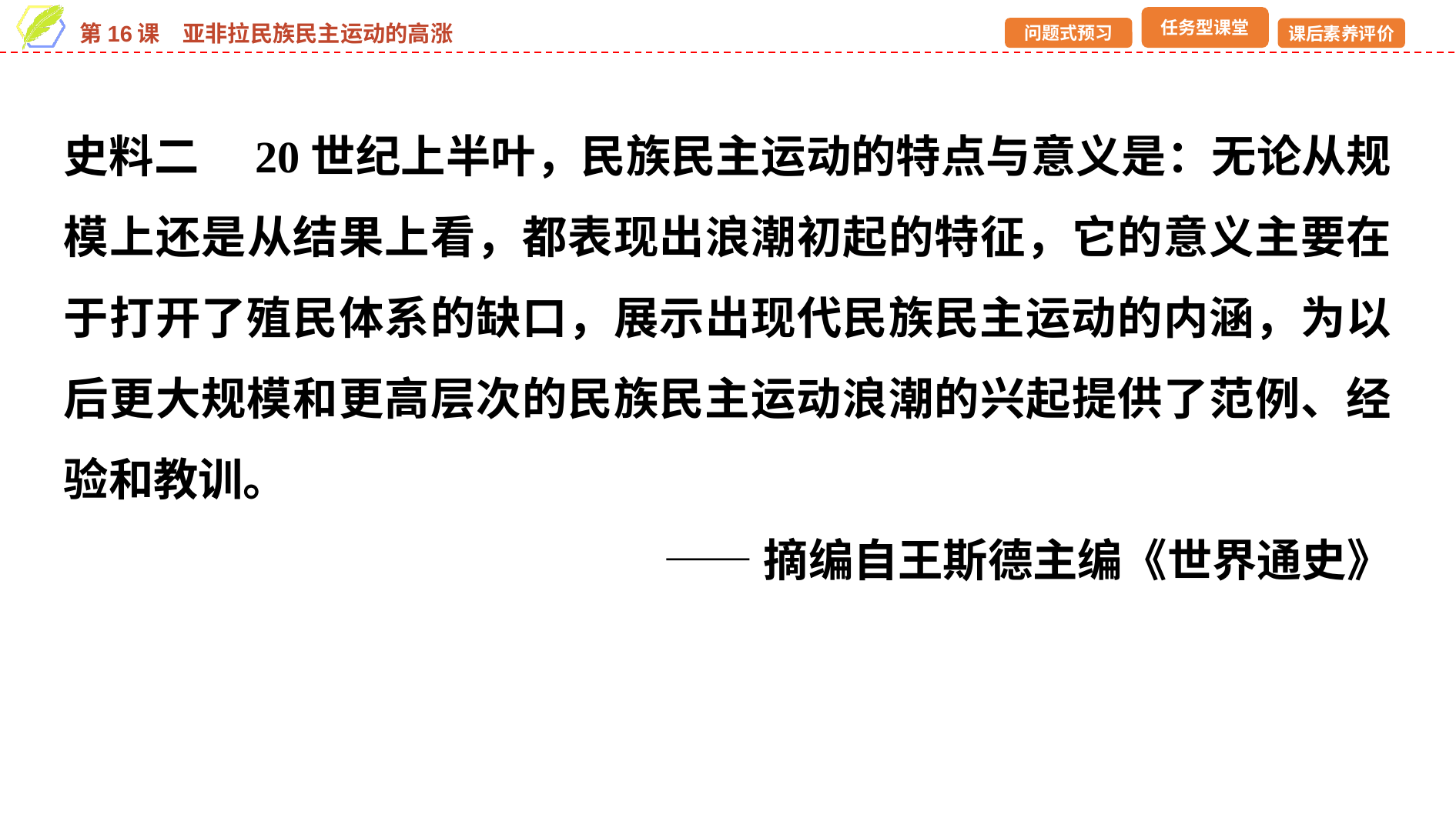

史料二　20世纪上半叶，民族民主运动的特点与意义是：无论从规模上还是从结果上看，都表现出浪潮初起的特征，它的意义主要在于打开了殖民体系的缺口，展示出现代民族民主运动的内涵，为以后更大规模和更高层次的民族民主运动浪潮的兴起提供了范例、经验和教训。
——摘编自王斯德主编《世界通史》